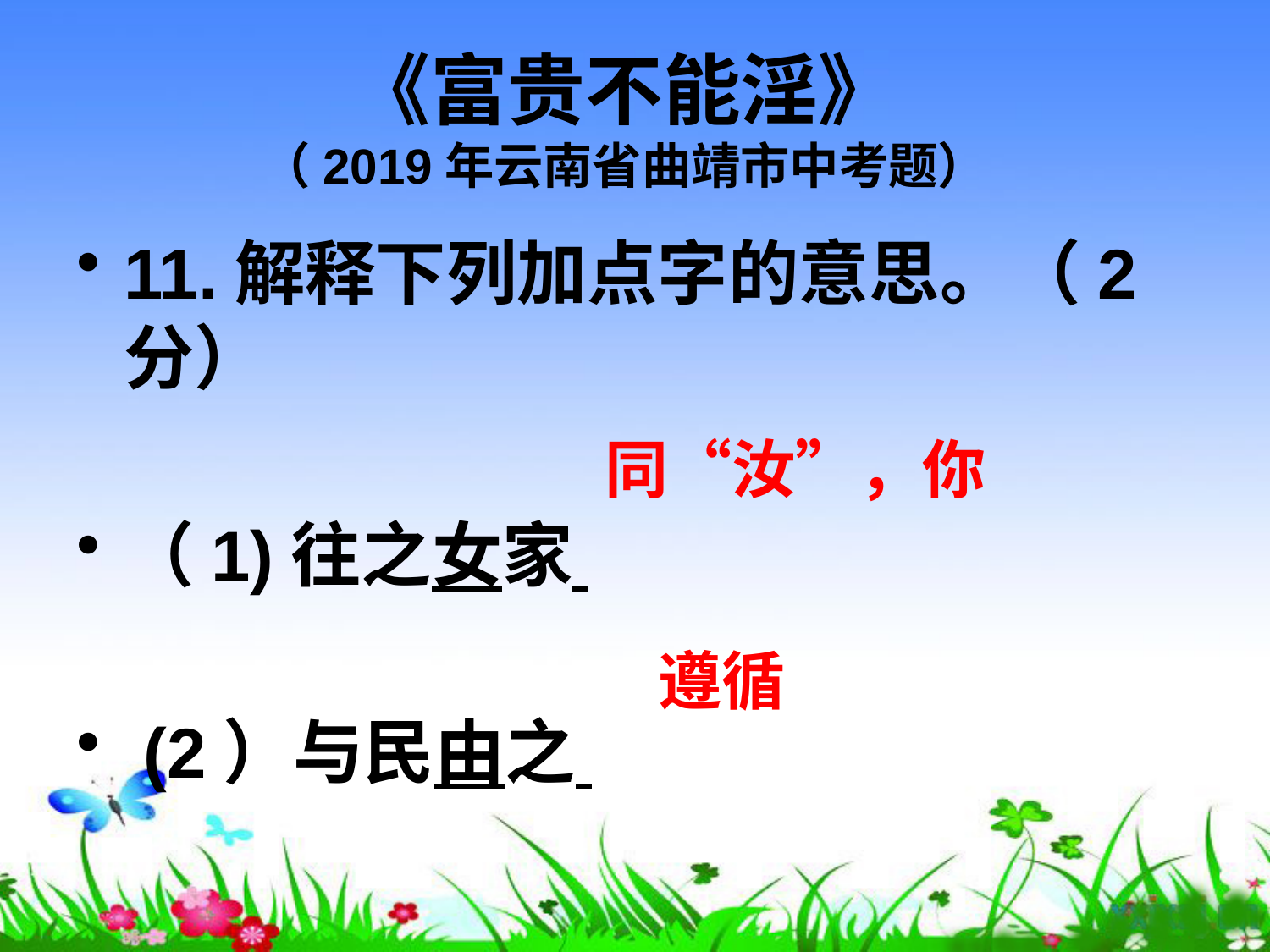

# 《富贵不能淫》 （2019年云南省曲靖市中考题）
11.解释下列加点字的意思。（2分）

（1)往之女家

 (2）与民由之

同“汝”，你
遵循